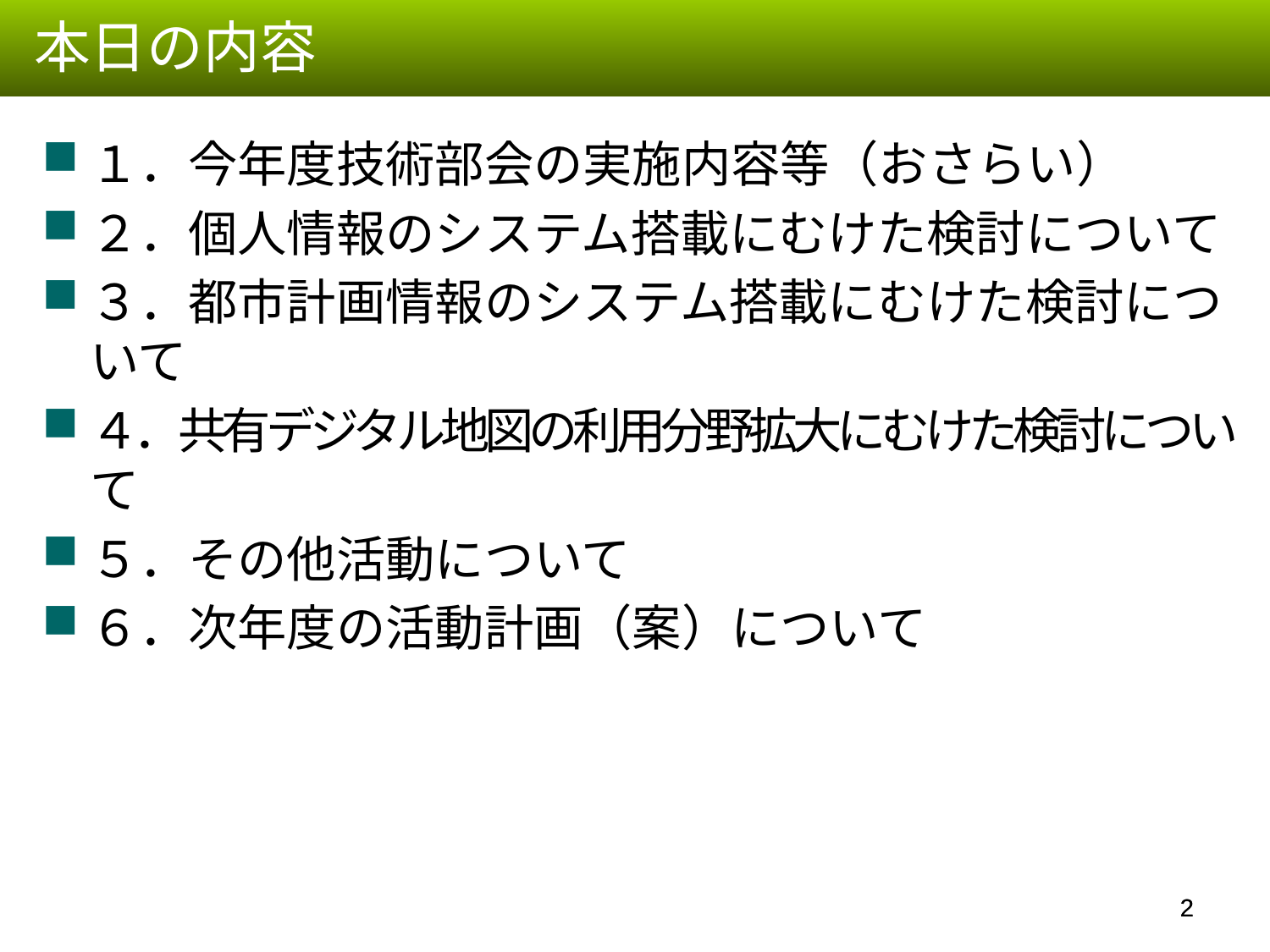

本日の内容
１．今年度技術部会の実施内容等（おさらい）
２．個人情報のシステム搭載にむけた検討について
３．都市計画情報のシステム搭載にむけた検討について
４．共有デジタル地図の利用分野拡大にむけた検討について
５．その他活動について
６．次年度の活動計画（案）について
2
2